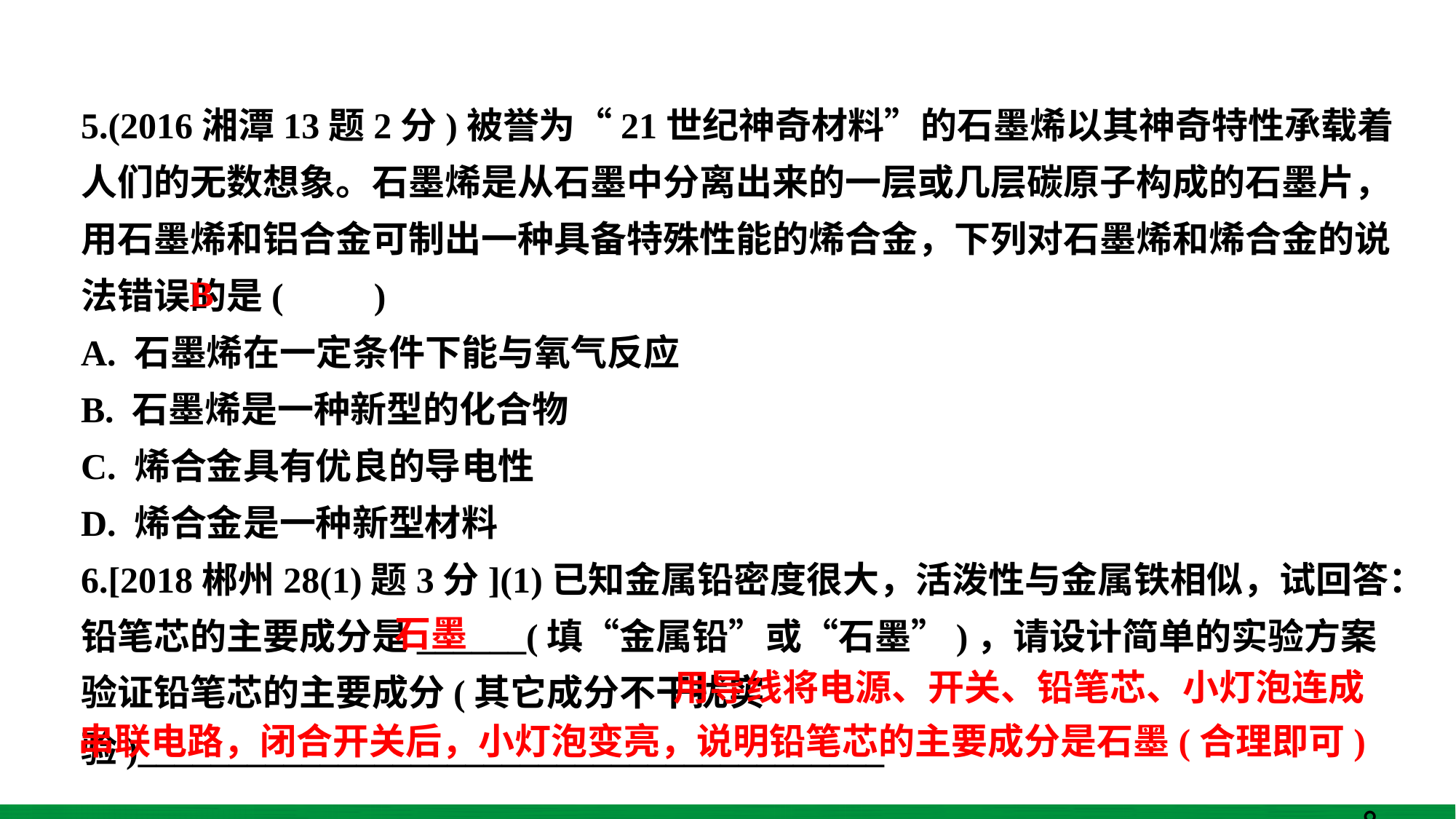

5.(2016湘潭13题2分)被誉为“21世纪神奇材料”的石墨烯以其神奇特性承载着人们的无数想象。石墨烯是从石墨中分离出来的一层或几层碳原子构成的石墨片，用石墨烯和铝合金可制出一种具备特殊性能的烯合金，下列对石墨烯和烯合金的说法错误的是(　　)
A. 石墨烯在一定条件下能与氧气反应
B. 石墨烯是一种新型的化合物
C. 烯合金具有优良的导电性
D. 烯合金是一种新型材料
6.[2018郴州28(1)题3分](1)已知金属铅密度很大，活泼性与金属铁相似，试回答：铅笔芯的主要成分是______(填“金属铅”或“石墨”)，请设计简单的实验方案验证铅笔芯的主要成分(其它成分不干扰实验)_________________________________________
______________________________________________________________________。
B
石墨
用导线将电源、开关、铅笔芯、小灯泡连成
串联电路，闭合开关后，小灯泡变亮，说明铅笔芯的主要成分是石墨(合理即可)